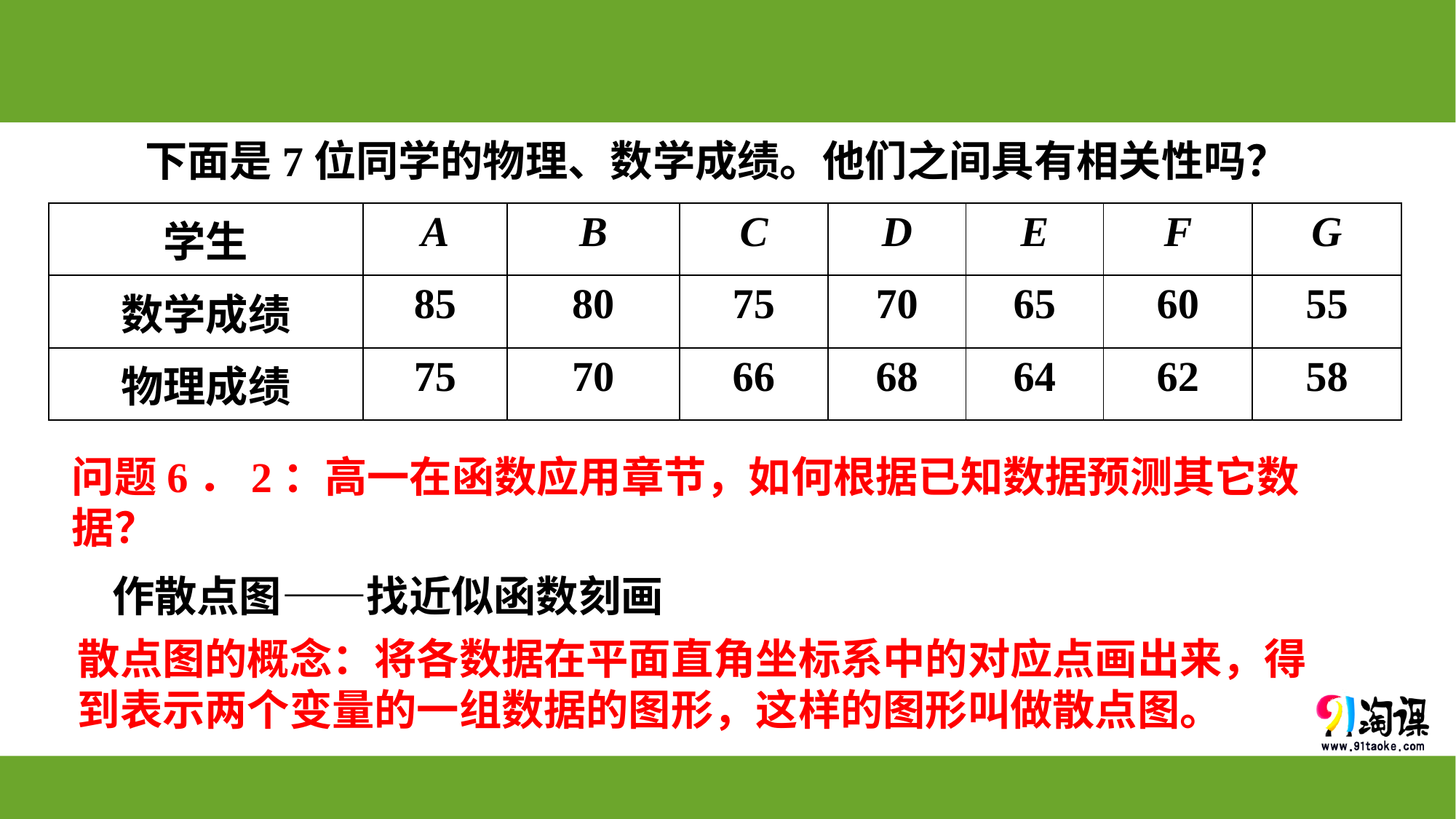

# 下面是7位同学的物理、数学成绩。他们之间具有相关性吗？
| 学生 | A | B | C | D | E | F | G |
| --- | --- | --- | --- | --- | --- | --- | --- |
| 数学成绩 | 85 | 80 | 75 | 70 | 65 | 60 | 55 |
| 物理成绩 | 75 | 70 | 66 | 68 | 64 | 62 | 58 |
问题6．2：高一在函数应用章节，如何根据已知数据预测其它数据？
作散点图——找近似函数刻画
散点图的概念：将各数据在平面直角坐标系中的对应点画出来，得到表示两个变量的一组数据的图形，这样的图形叫做散点图。